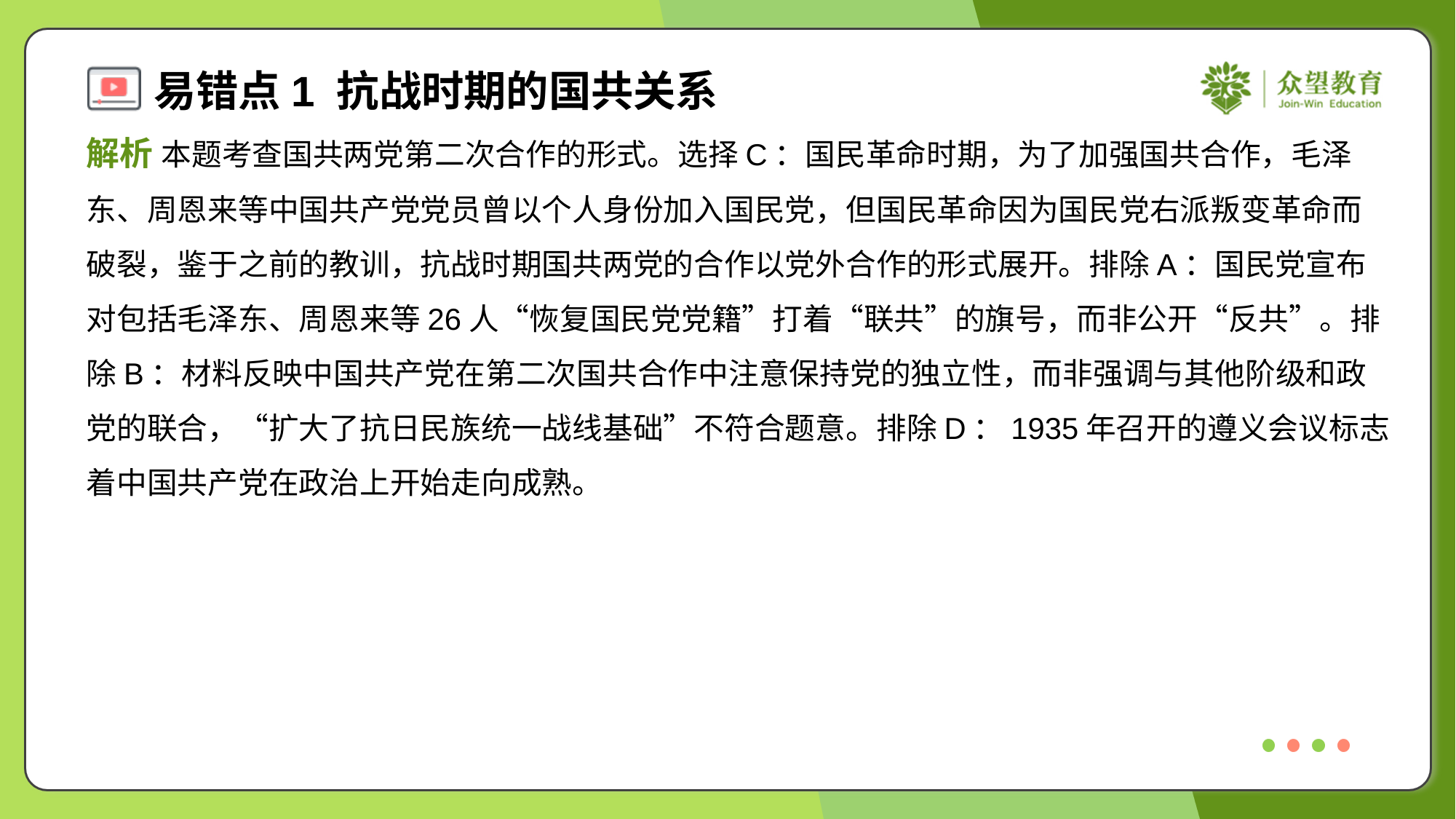

解析 本题考查国共两党第二次合作的形式。选择C：国民革命时期，为了加强国共合作，毛泽
东、周恩来等中国共产党党员曾以个人身份加入国民党，但国民革命因为国民党右派叛变革命而
破裂，鉴于之前的教训，抗战时期国共两党的合作以党外合作的形式展开。排除A：国民党宣布
对包括毛泽东、周恩来等26人“恢复国民党党籍”打着“联共”的旗号，而非公开“反共”。排
除B：材料反映中国共产党在第二次国共合作中注意保持党的独立性，而非强调与其他阶级和政
党的联合，“扩大了抗日民族统一战线基础”不符合题意。排除D：1935年召开的遵义会议标志
着中国共产党在政治上开始走向成熟。